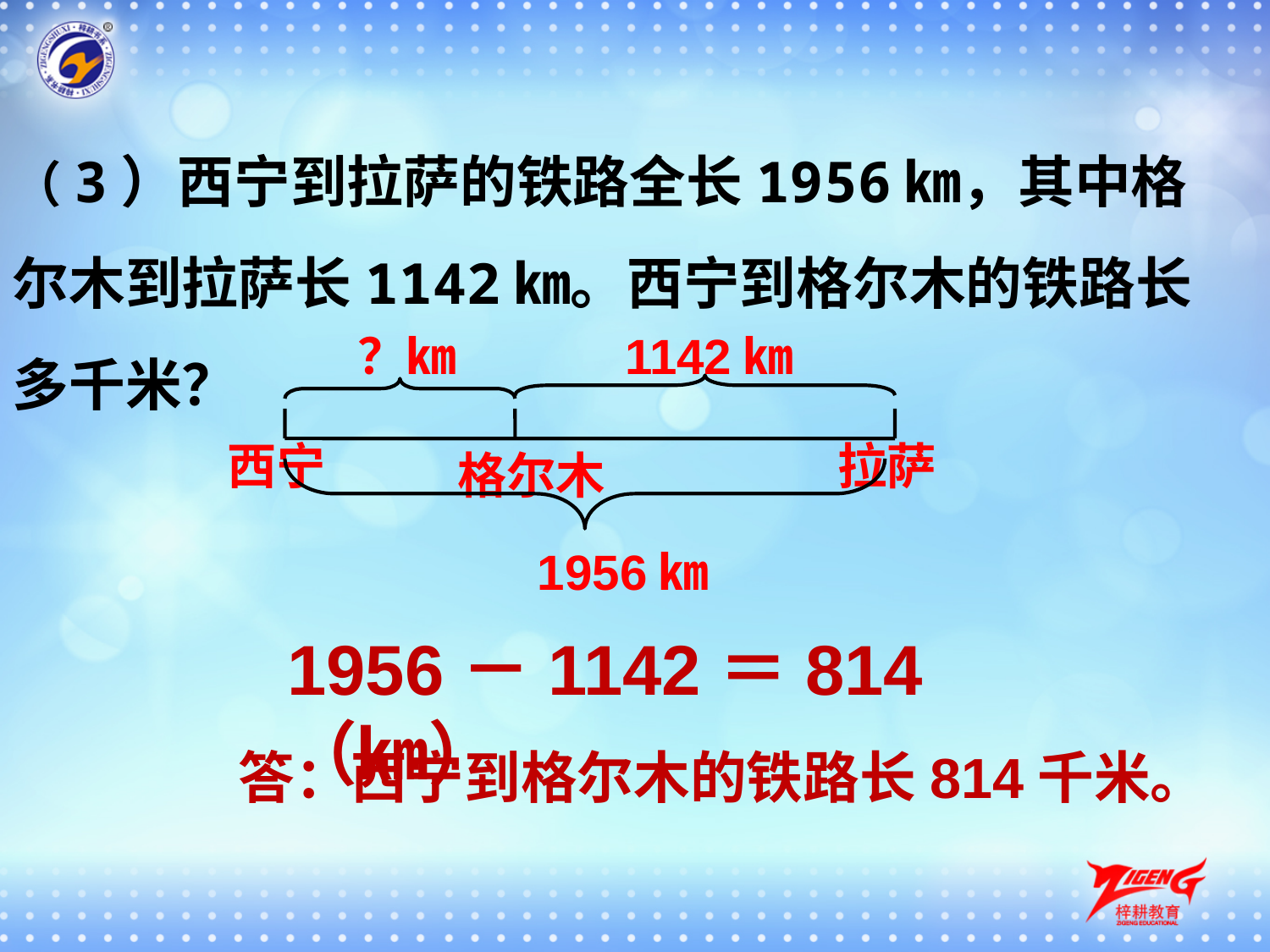

（3）西宁到拉萨的铁路全长1956㎞，其中格尔木到拉萨长1142㎞。西宁到格尔木的铁路长多千米？

？㎞
  1142㎞

西宁
拉萨

格尔木
1956㎞
1956－1142＝814（㎞）
答：西宁到格尔木的铁路长814千米。